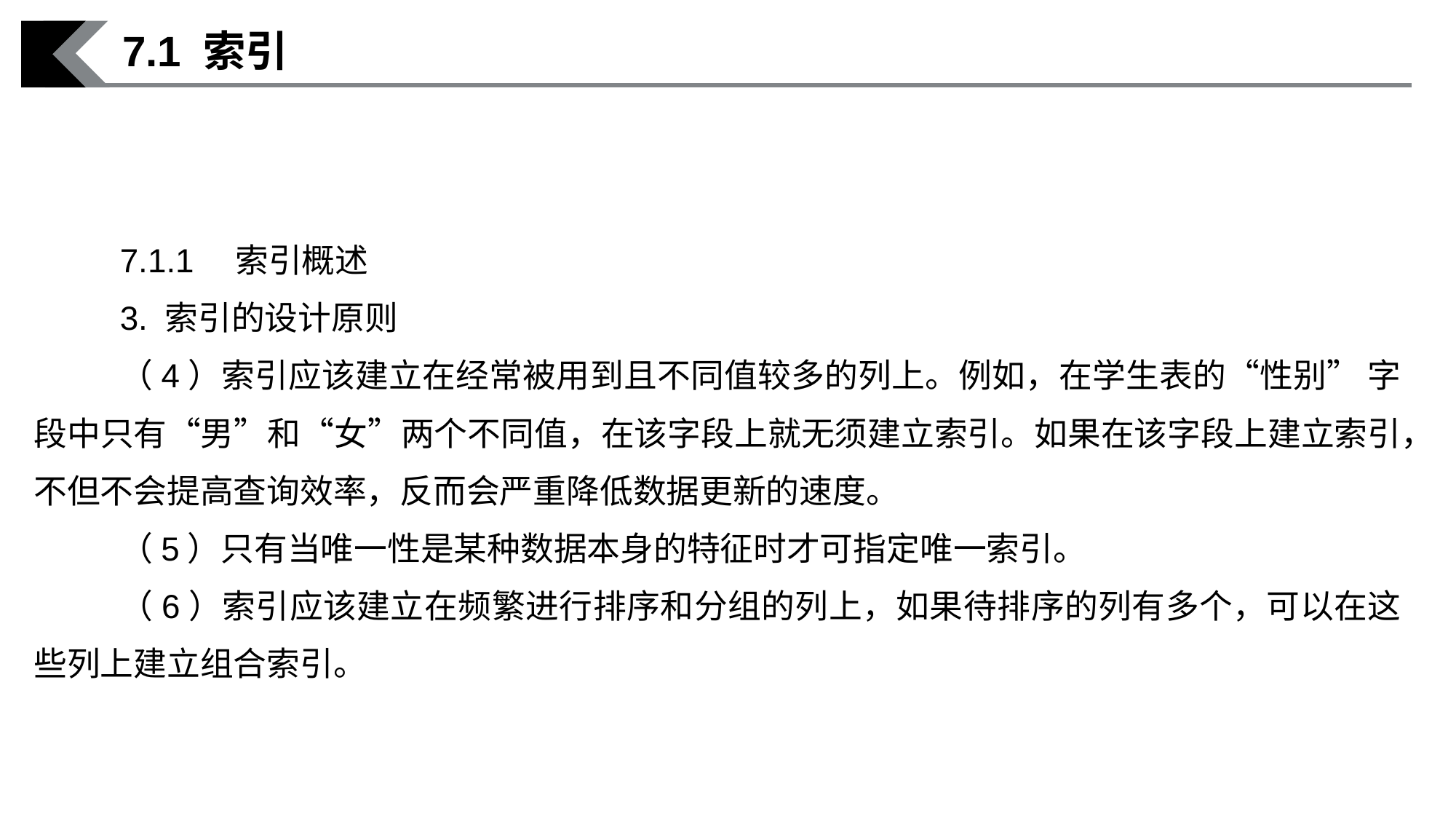

7.1 索引
7.1.1　索引概述
3. 索引的设计原则
（4）索引应该建立在经常被用到且不同值较多的列上。例如，在学生表的“性别” 字段中只有“男”和“女”两个不同值，在该字段上就无须建立索引。如果在该字段上建立索引，不但不会提高查询效率，反而会严重降低数据更新的速度。
（5）只有当唯一性是某种数据本身的特征时才可指定唯一索引。
（6）索引应该建立在频繁进行排序和分组的列上，如果待排序的列有多个，可以在这些列上建立组合索引。